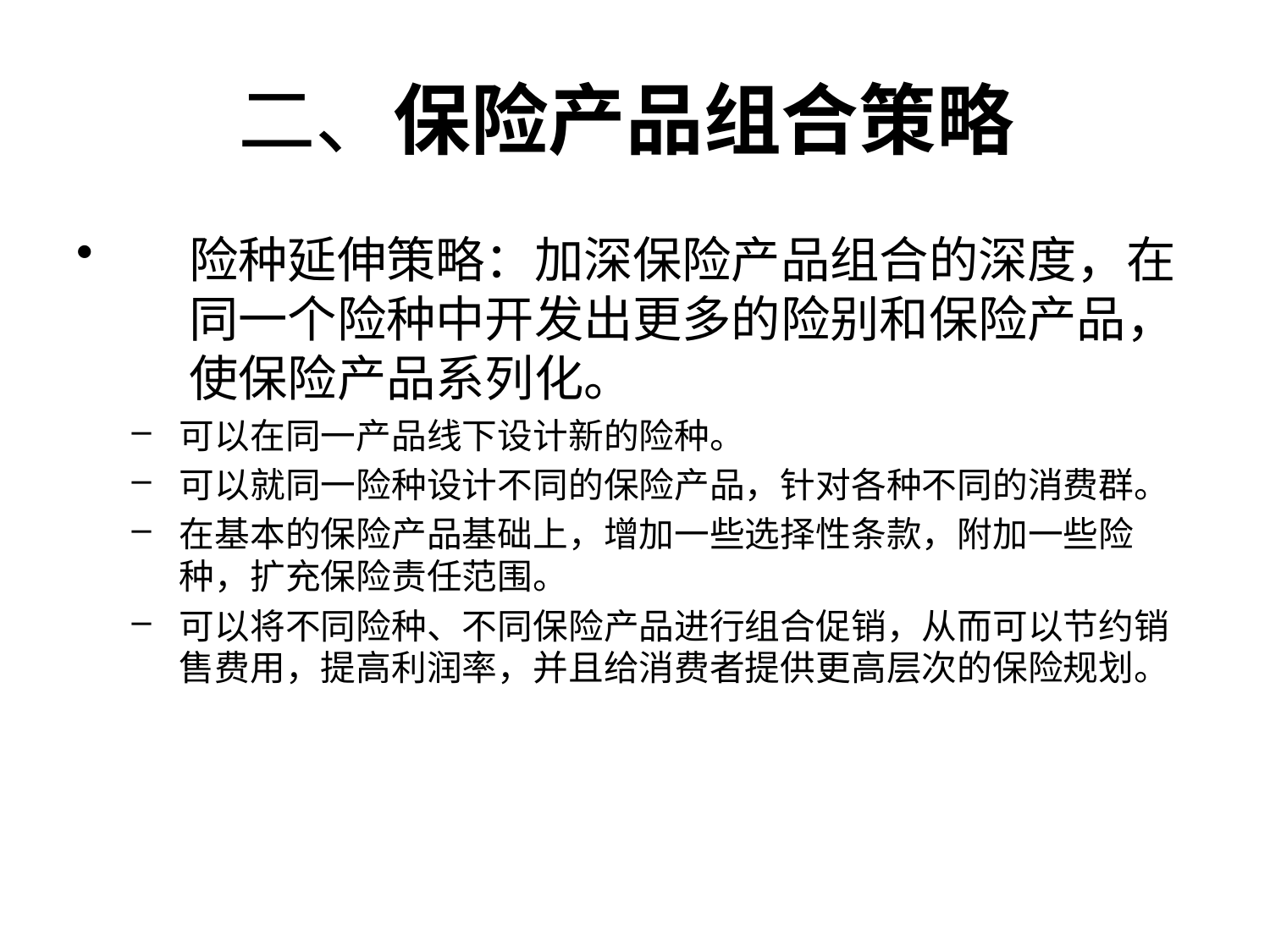

# 二、保险产品组合策略
险种延伸策略：加深保险产品组合的深度，在同一个险种中开发出更多的险别和保险产品，使保险产品系列化。
可以在同一产品线下设计新的险种。
可以就同一险种设计不同的保险产品，针对各种不同的消费群。
在基本的保险产品基础上，增加一些选择性条款，附加一些险种，扩充保险责任范围。
可以将不同险种、不同保险产品进行组合促销，从而可以节约销售费用，提高利润率，并且给消费者提供更高层次的保险规划。